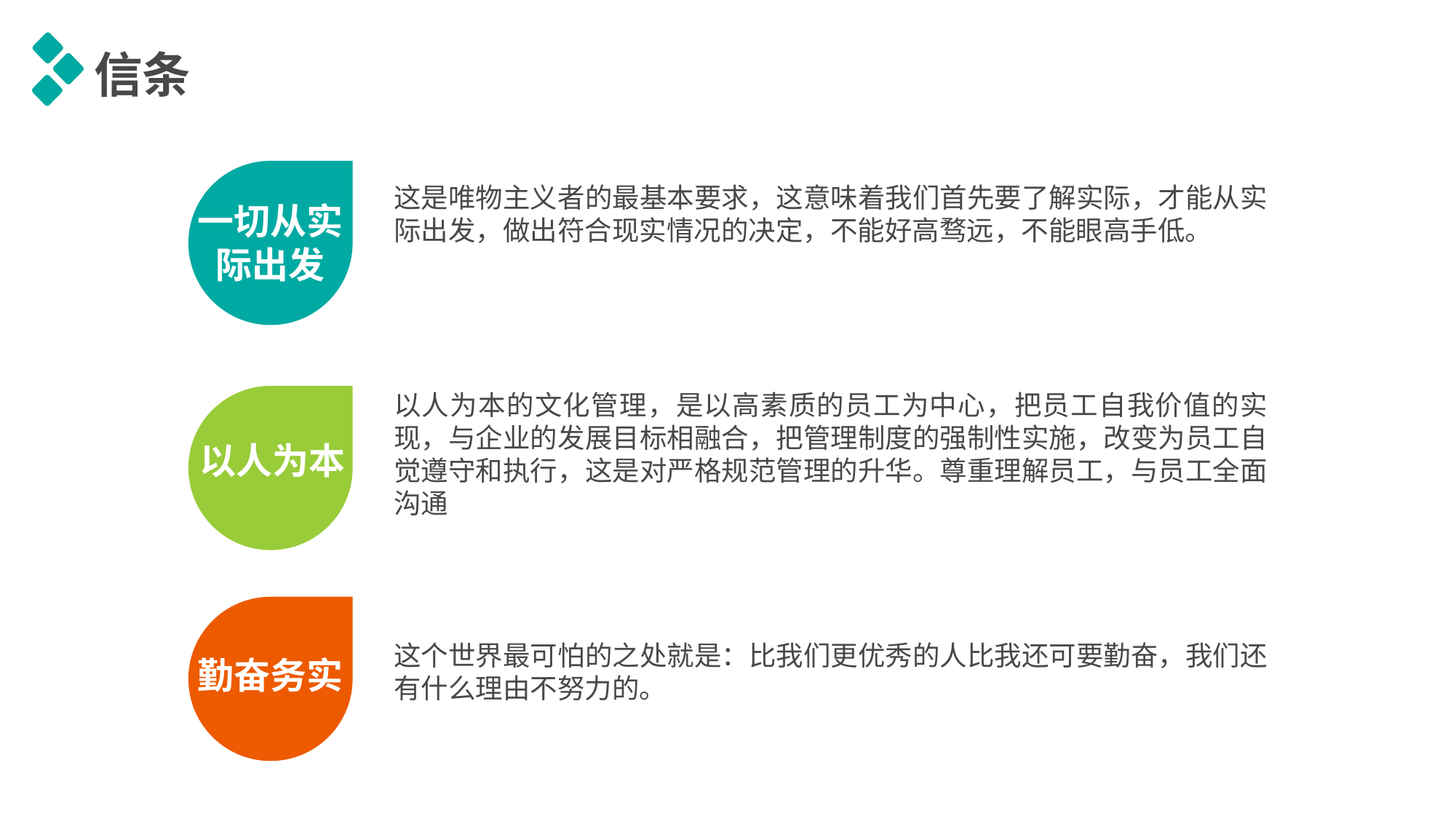

信条

这是唯物主义者的最基本要求，这意味着我们首先要了解实际，才能从实际出发，做出符合现实情况的决定，不能好高骛远，不能眼高手低。
一切从实际出发
以人为本的文化管理，是以高素质的员工为中心，把员工自我价值的实现，与企业的发展目标相融合，把管理制度的强制性实施，改变为员工自觉遵守和执行，这是对严格规范管理的升华。尊重理解员工，与员工全面沟通

以人为本

这个世界最可怕的之处就是：比我们更优秀的人比我还可要勤奋，我们还有什么理由不努力的。
勤奋务实